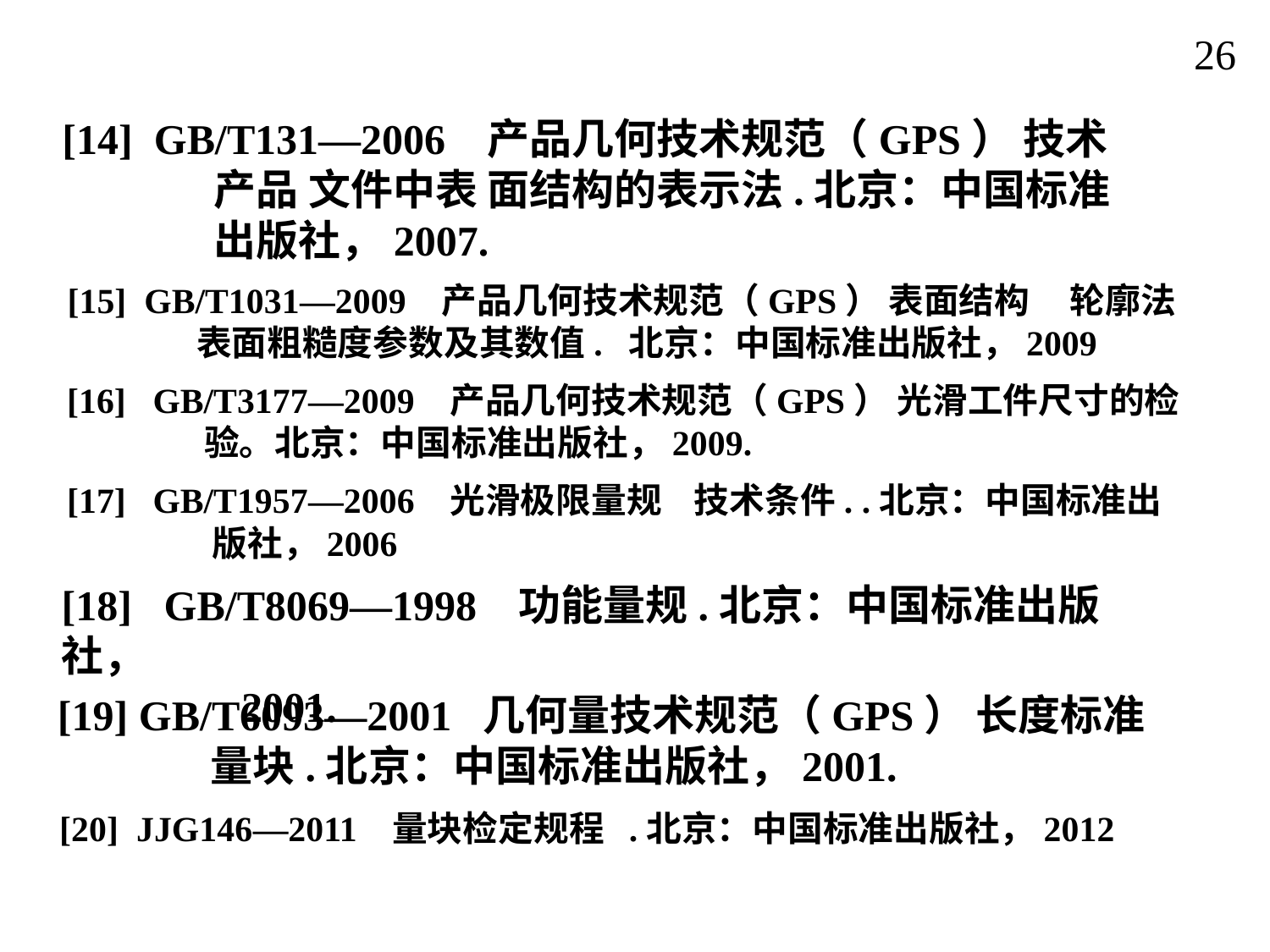

26
 [14]  GB/T131—2006   产品几何技术规范（GPS） 技术
                产品 文件中表 面结构的表示法.北京：中国标准
                出版社，2007.
[15]  GB/T1031—2009   产品几何技术规范（GPS） 表面结构     轮廓法
               表面粗糙度参数及其数值.  北京：中国标准出版社，2009
[16]   GB/T3177—2009   产品几何技术规范（GPS） 光滑工件尺寸的检
                验。北京：中国标准出版社，2009.
[17]   GB/T1957—2006   光滑极限量规    技术条件. .北京：中国标准出
                 版社，2006
[18]   GB/T8069—1998   功能量规.北京：中国标准出版社，
                 2001.
[19] GB/T6093—2001  几何量技术规范（GPS） 长度标准
               量块.北京：中国标准出版社，2001.
[20]  JJG146—2011   量块检定规程  .北京：中国标准出版社，2012